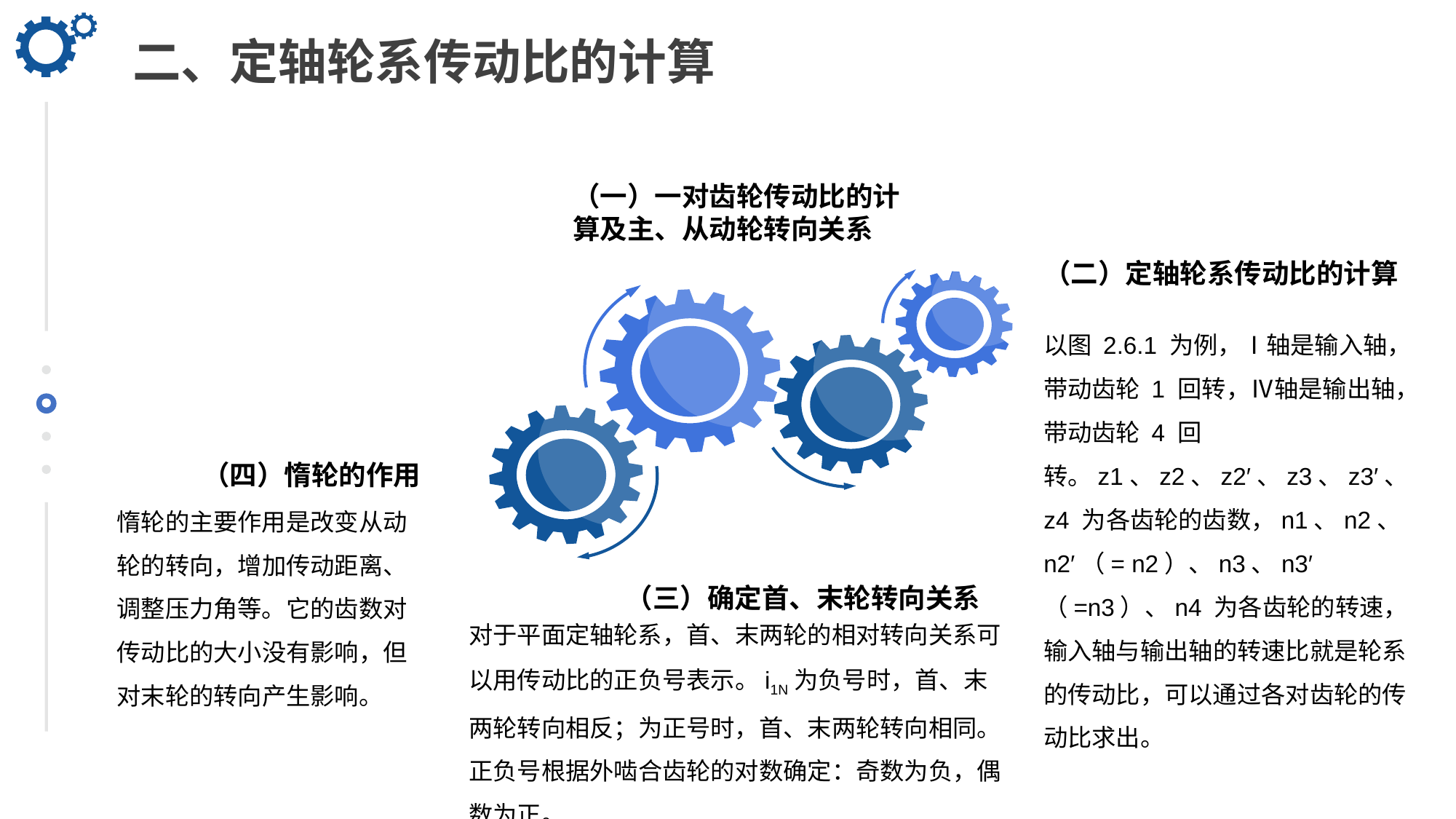

二、定轴轮系传动比的计算
（一）一对齿轮传动比的计算及主、从动轮转向关系
（二）定轴轮系传动比的计算

以图 2.6.1 为例，Ⅰ轴是输入轴，带动齿轮 1 回转，Ⅳ轴是输出轴，带动齿轮 4 回转。z1、z2、z2′、z3、z3′、z4 为各齿轮的齿数，n1、n2、n2′（= n2）、n3、n3′（=n3）、n4 为各齿轮的转速，输入轴与输出轴的转速比就是轮系的传动比，可以通过各对齿轮的传动比求出。
（四）惰轮的作用
惰轮的主要作用是改变从动轮的转向，增加传动距离、调整压力角等。它的齿数对
传动比的大小没有影响，但对末轮的转向产生影响。
（三）确定首、末轮转向关系
对于平面定轴轮系，首、末两轮的相对转向关系可以用传动比的正负号表示。i1N为负号时，首、末两轮转向相反；为正号时，首、末两轮转向相同。正负号根据外啮合齿轮的对数确定：奇数为负，偶数为正。
42